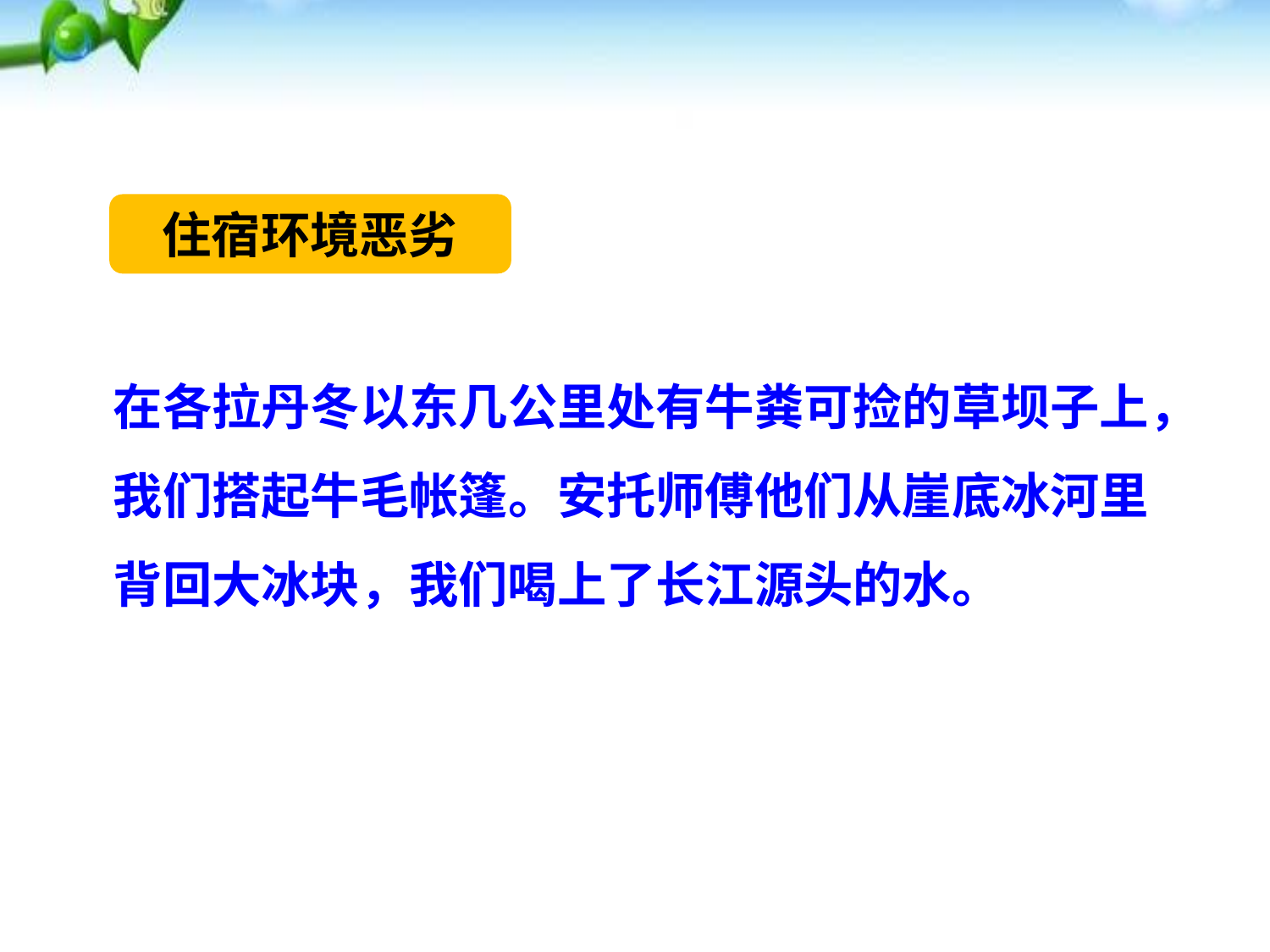

住宿环境恶劣
在各拉丹冬以东几公里处有牛粪可捡的草坝子上，我们搭起牛毛帐篷。安托师傅他们从崖底冰河里背回大冰块，我们喝上了长江源头的水。